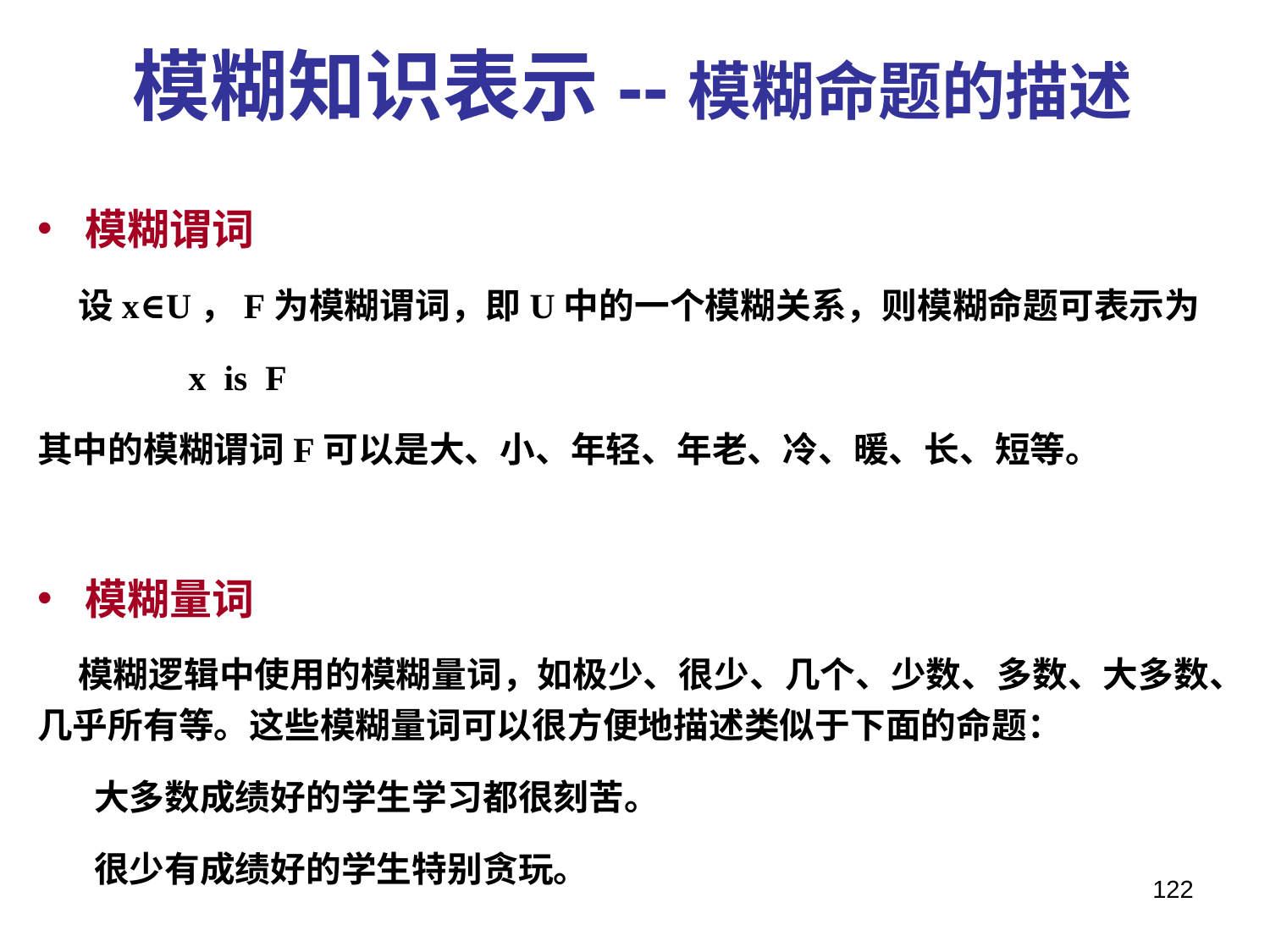

模糊知识表示--模糊命题的描述
模糊谓词
    设x∈U，F为模糊谓词，即U中的一个模糊关系，则模糊命题可表示为
                 x  is  F
其中的模糊谓词F可以是大、小、年轻、年老、冷、暖、长、短等。

模糊量词
    模糊逻辑中使用的模糊量词，如极少、很少、几个、少数、多数、大多数、几乎所有等。这些模糊量词可以很方便地描述类似于下面的命题：
      大多数成绩好的学生学习都很刻苦。
      很少有成绩好的学生特别贪玩。
122